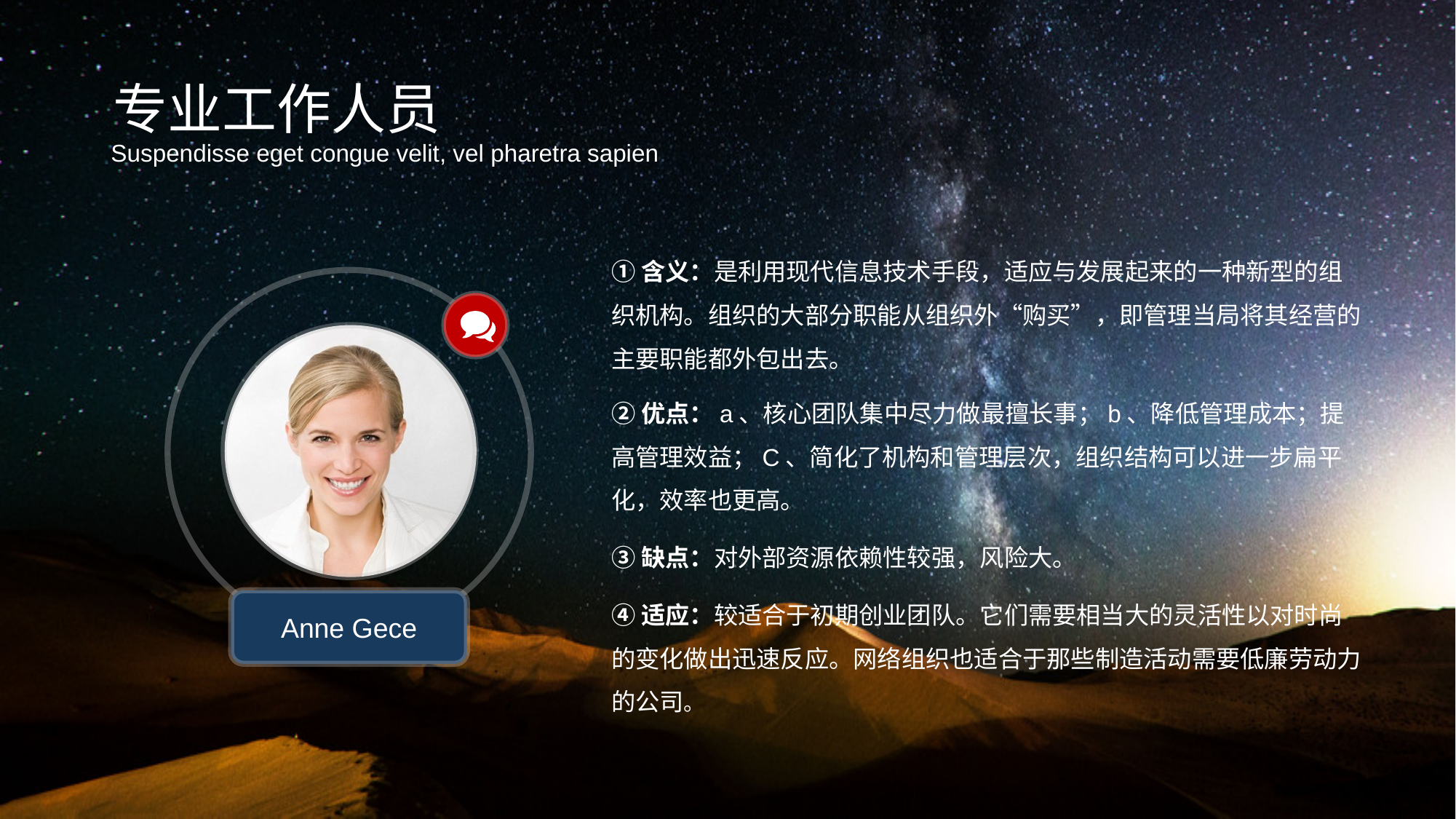

专业工作人员
Suspendisse eget congue velit, vel pharetra sapien.
①含义：是利用现代信息技术手段，适应与发展起来的一种新型的组织机构。组织的大部分职能从组织外“购买”，即管理当局将其经营的主要职能都外包出去。

②优点：a、核心团队集中尽力做最擅长事；b、降低管理成本；提高管理效益；C、简化了机构和管理层次，组织结构可以进一步扁平化，效率也更高。

③缺点：对外部资源依赖性较强，风险大。

④适应：较适合于初期创业团队。它们需要相当大的灵活性以对时尚的变化做出迅速反应。网络组织也适合于那些制造活动需要低廉劳动力的公司。

Anne Gece